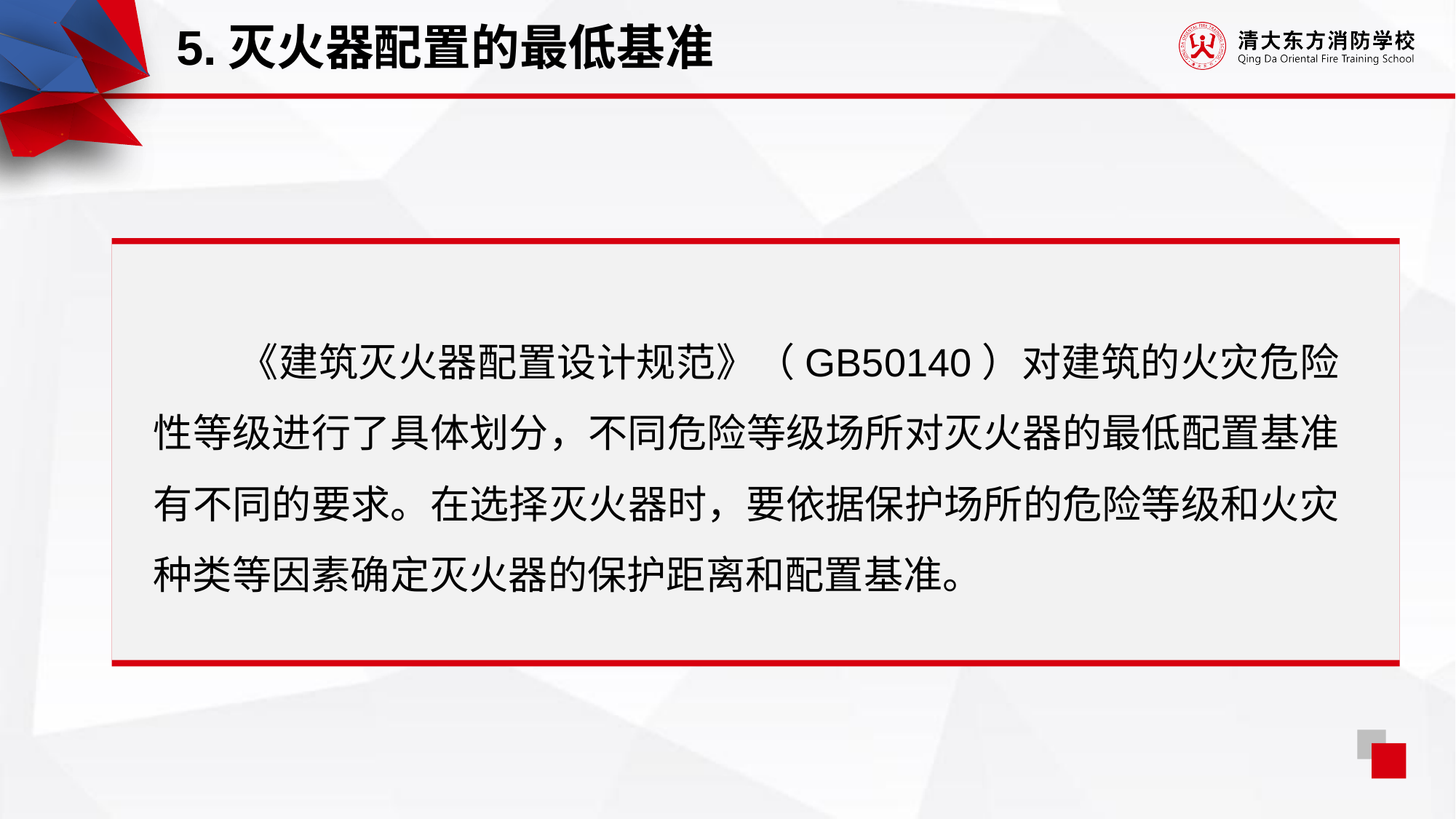

5.灭火器配置的最低基准

《建筑灭火器配置设计规范》（GB50140）对建筑的火灾危险性等级进行了具体划分，不同危险等级场所对灭火器的最低配置基准有不同的要求。在选择灭火器时，要依据保护场所的危险等级和火灾种类等因素确定灭火器的保护距离和配置基准。